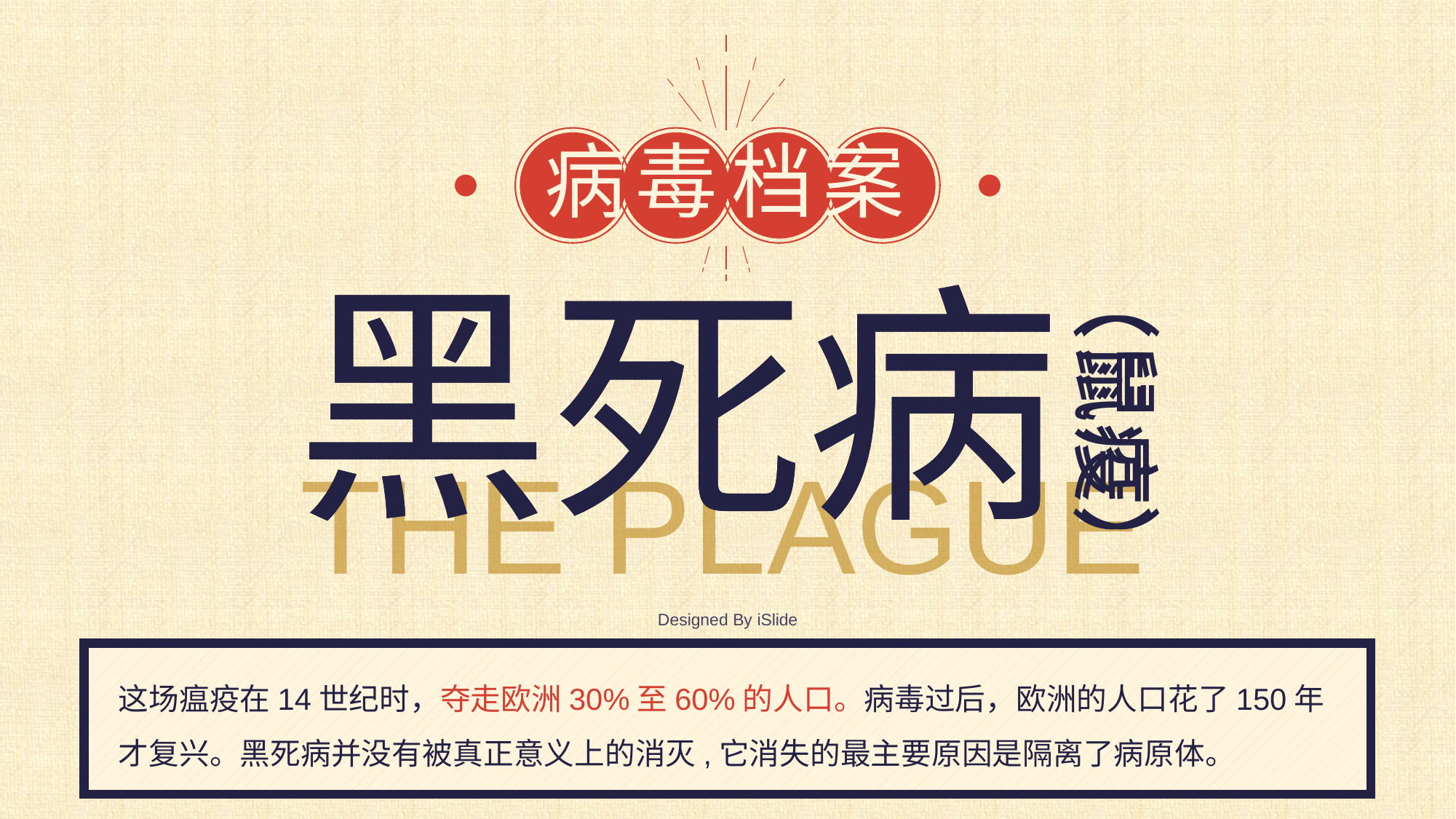

病 毒  档 案

黑 死病
黑 死病
（ 鼠疫）
（鼠 疫）
THE PL AGUE
D esigned By iSlide
这场瘟疫在14世纪时，夺走欧洲30%至60%的人口。病毒过后，欧洲的人口花了150年才复兴。黑死病并没有 被真正意义上的消灭,它消失的最主要原因是隔离了病原体。